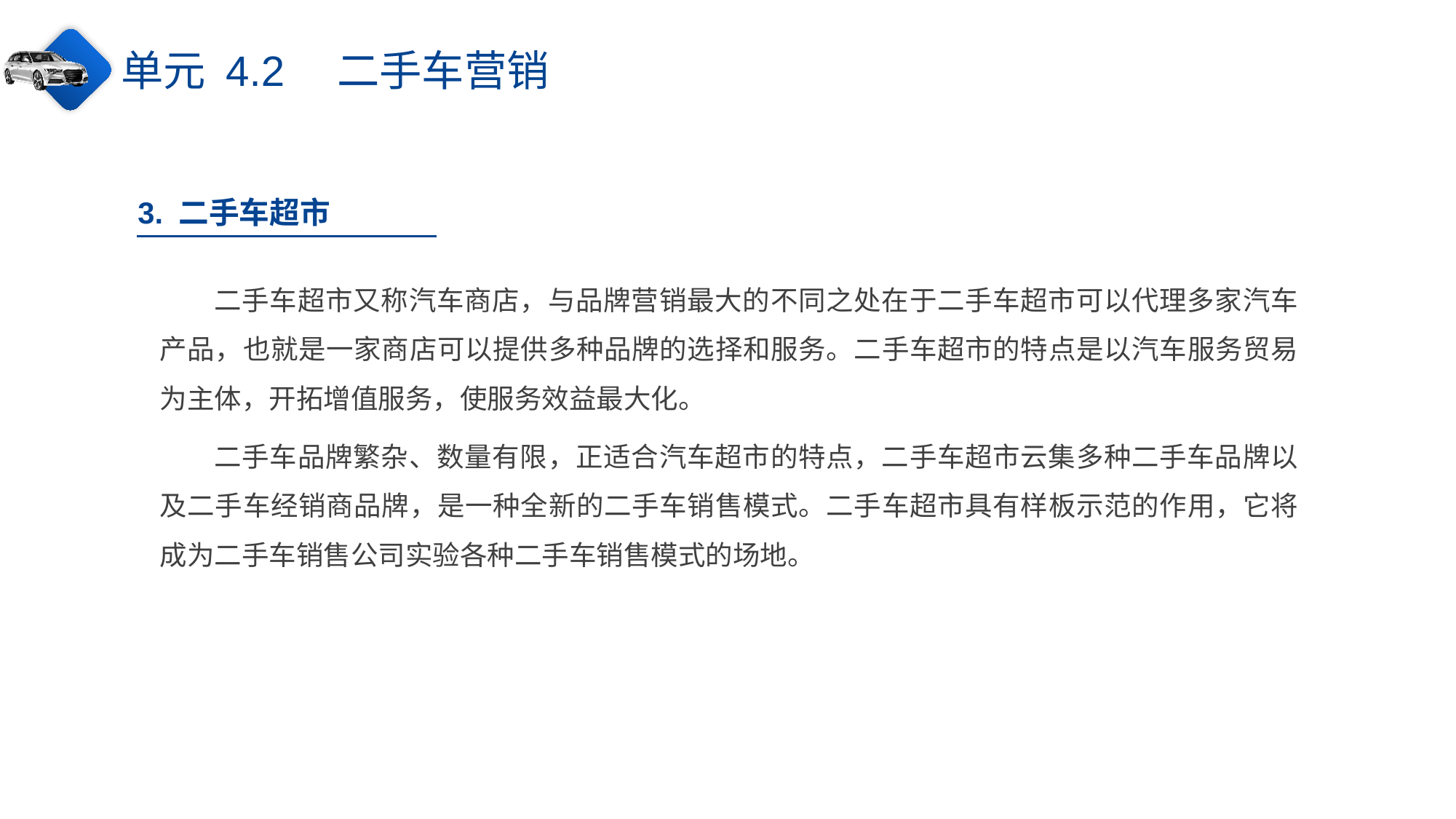

单元 4.2　二手车营销
3. 二手车超市
二手车超市又称汽车商店，与品牌营销最大的不同之处在于二手车超市可以代理多家汽车产品，也就是一家商店可以提供多种品牌的选择和服务。二手车超市的特点是以汽车服务贸易为主体，开拓增值服务，使服务效益最大化。
二手车品牌繁杂、数量有限，正适合汽车超市的特点，二手车超市云集多种二手车品牌以及二手车经销商品牌，是一种全新的二手车销售模式。二手车超市具有样板示范的作用，它将成为二手车销售公司实验各种二手车销售模式的场地。